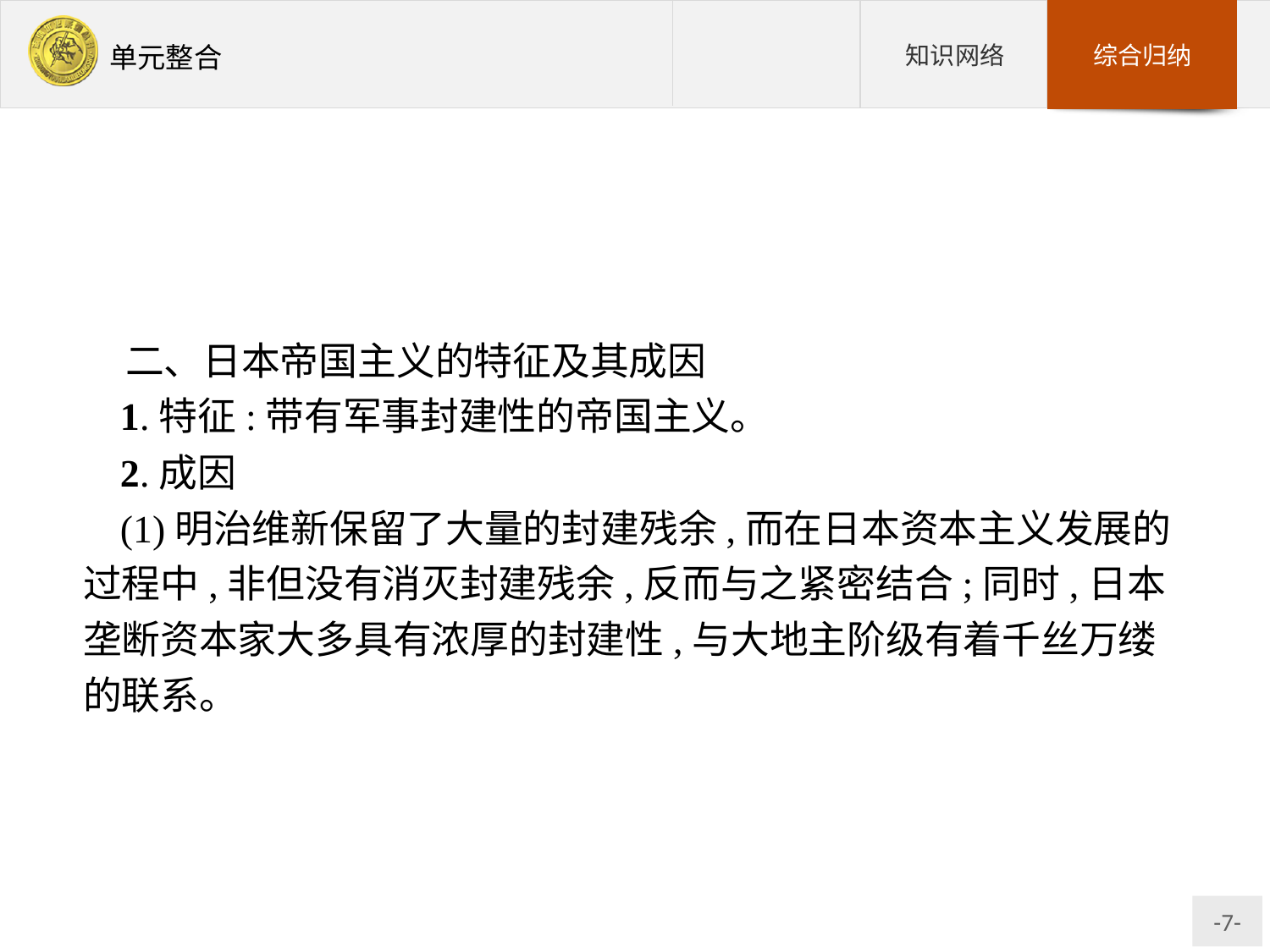

二、日本帝国主义的特征及其成因
1.特征:带有军事封建性的帝国主义。
2.成因
(1)明治维新保留了大量的封建残余,而在日本资本主义发展的过程中,非但没有消灭封建残余,反而与之紧密结合;同时,日本垄断资本家大多具有浓厚的封建性,与大地主阶级有着千丝万缕的联系。